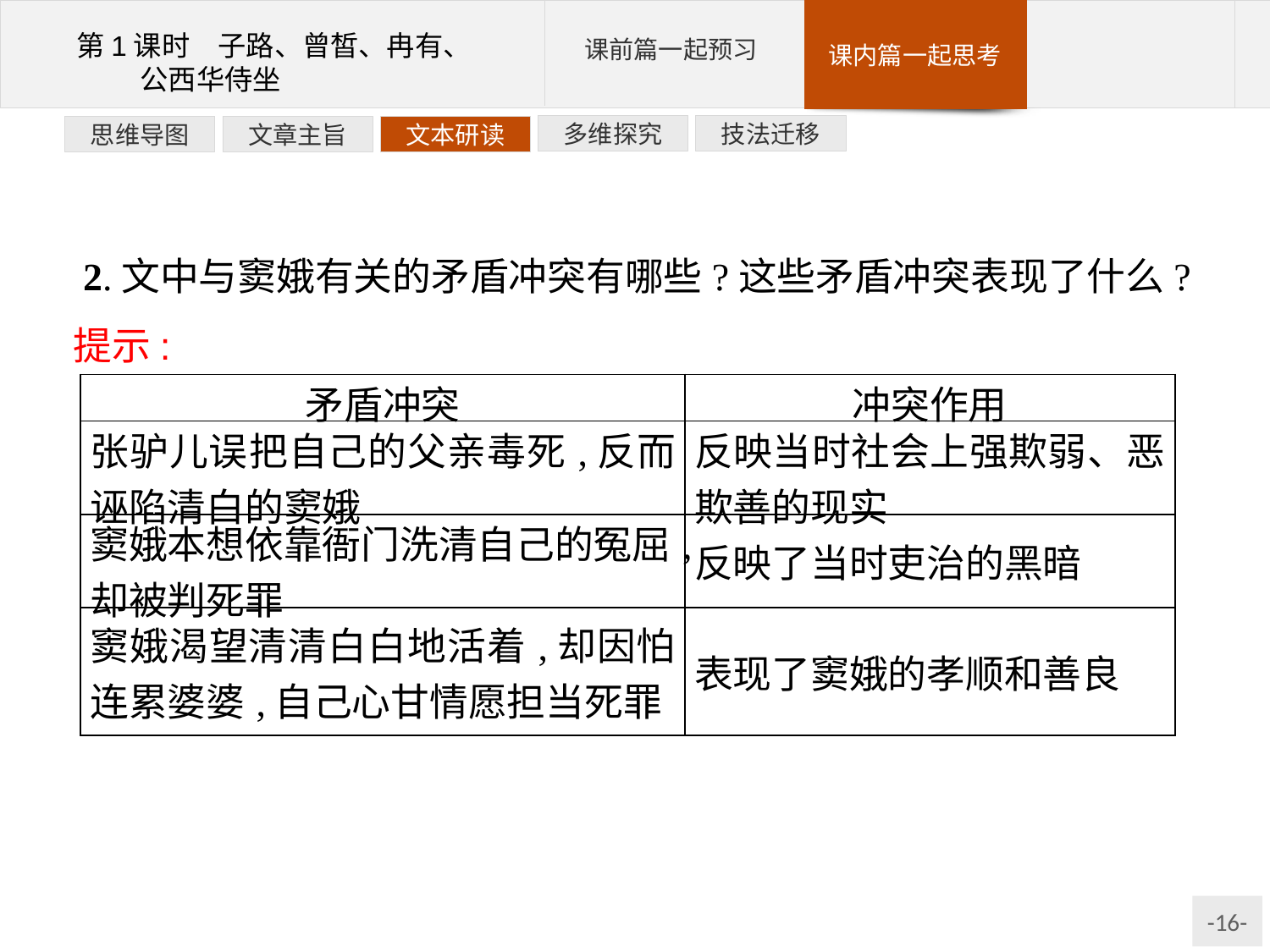

技法迁移
多维探究
文本研读
文章主旨
思维导图
2.文中与窦娥有关的矛盾冲突有哪些?这些矛盾冲突表现了什么?
提示:
| 矛盾冲突 | 冲突作用 |
| --- | --- |
| 张驴儿误把自己的父亲毒死,反而诬陷清白的窦娥 | 反映当时社会上强欺弱、恶欺善的现实 |
| 窦娥本想依靠衙门洗清自己的冤屈,却被判死罪 | 反映了当时吏治的黑暗 |
| 窦娥渴望清清白白地活着,却因怕连累婆婆,自己心甘情愿担当死罪 | 表现了窦娥的孝顺和善良 |